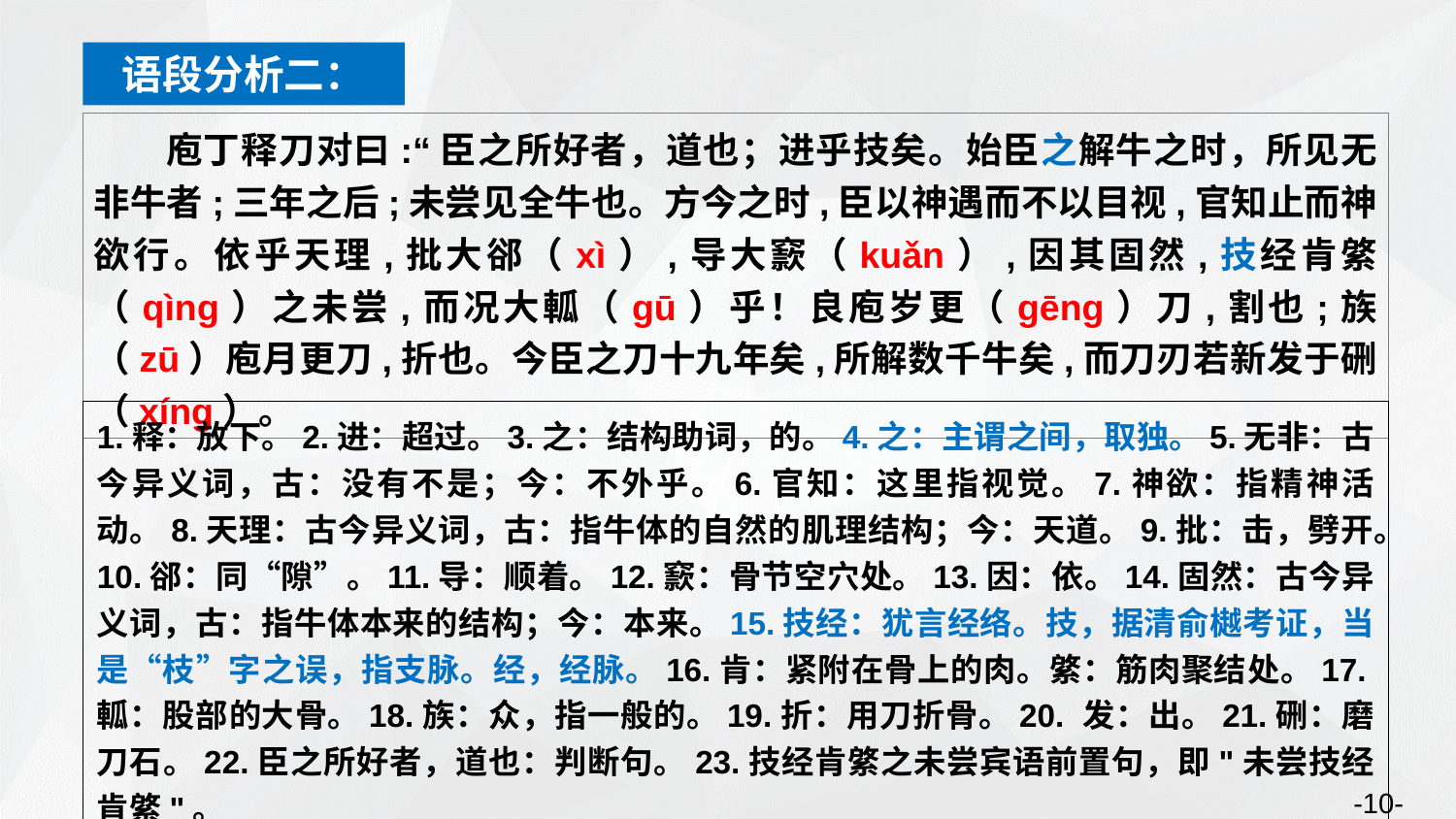

语段分析二：
庖丁释刀对曰:“臣之所好者，道也；进乎技矣。始臣之解牛之时，所见无非牛者;三年之后;未尝见全牛也。方今之时,臣以神遇而不以目视,官知止而神欲行。依乎天理,批大郤（xì）,导大窾（kuǎn）,因其固然,技经肯綮（qìng）之未尝,而况大軱（gū）乎！良庖岁更（gēng）刀,割也;族（zū）庖月更刀,折也。今臣之刀十九年矣,所解数千牛矣,而刀刃若新发于硎（xíng）。
1.释：放下。2.进：超过。3.之：结构助词，的。4.之：主谓之间，取独。5.无非：古今异义词，古：没有不是；今：不外乎。6.官知：这里指视觉。7.神欲：指精神活动。8.天理：古今异义词，古：指牛体的自然的肌理结构；今：天道。9.批：击，劈开。10.郤：同“隙”。11.导：顺着。12.窾：骨节空穴处。13.因：依。14.固然：古今异义词，古：指牛体本来的结构；今：本来。15.技经：犹言经络。技，据清俞樾考证，当是“枝”字之误，指支脉。经，经脉。16.肯：紧附在骨上的肉。綮：筋肉聚结处。17.軱：股部的大骨。18.族：众，指一般的。19.折：用刀折骨。20. 发：出。21.硎：磨刀石。22.臣之所好者，道也：判断句。23.技经肯綮之未尝宾语前置句，即"未尝技经肯綮"。
-10-